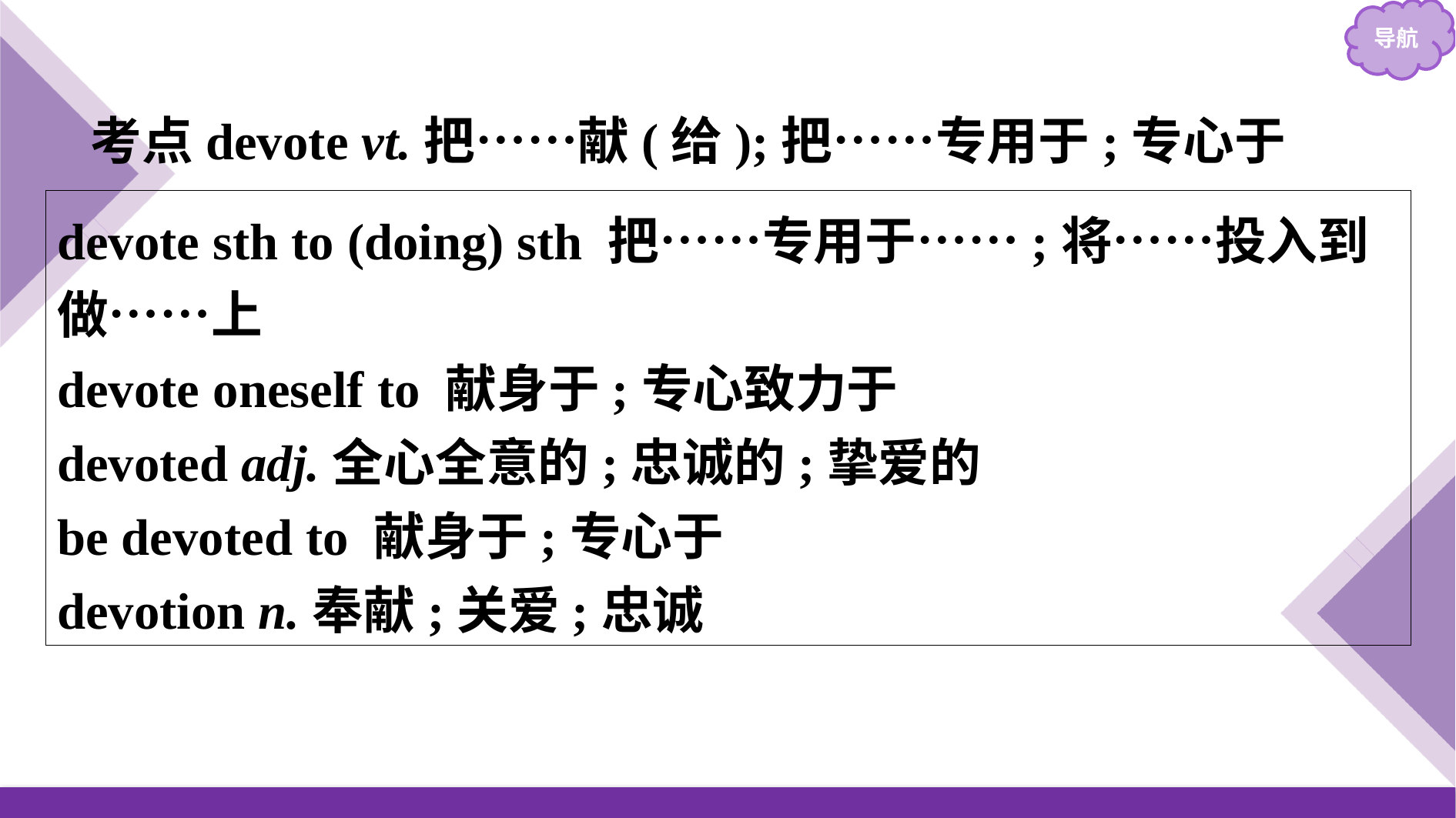

考点devote vt.把……献(给);把……专用于;专心于
devote sth to (doing) sth 把……专用于……;将……投入到做……上
devote oneself to 献身于;专心致力于
devoted adj.全心全意的;忠诚的;挚爱的
be devoted to 献身于;专心于
devotion n.奉献;关爱;忠诚